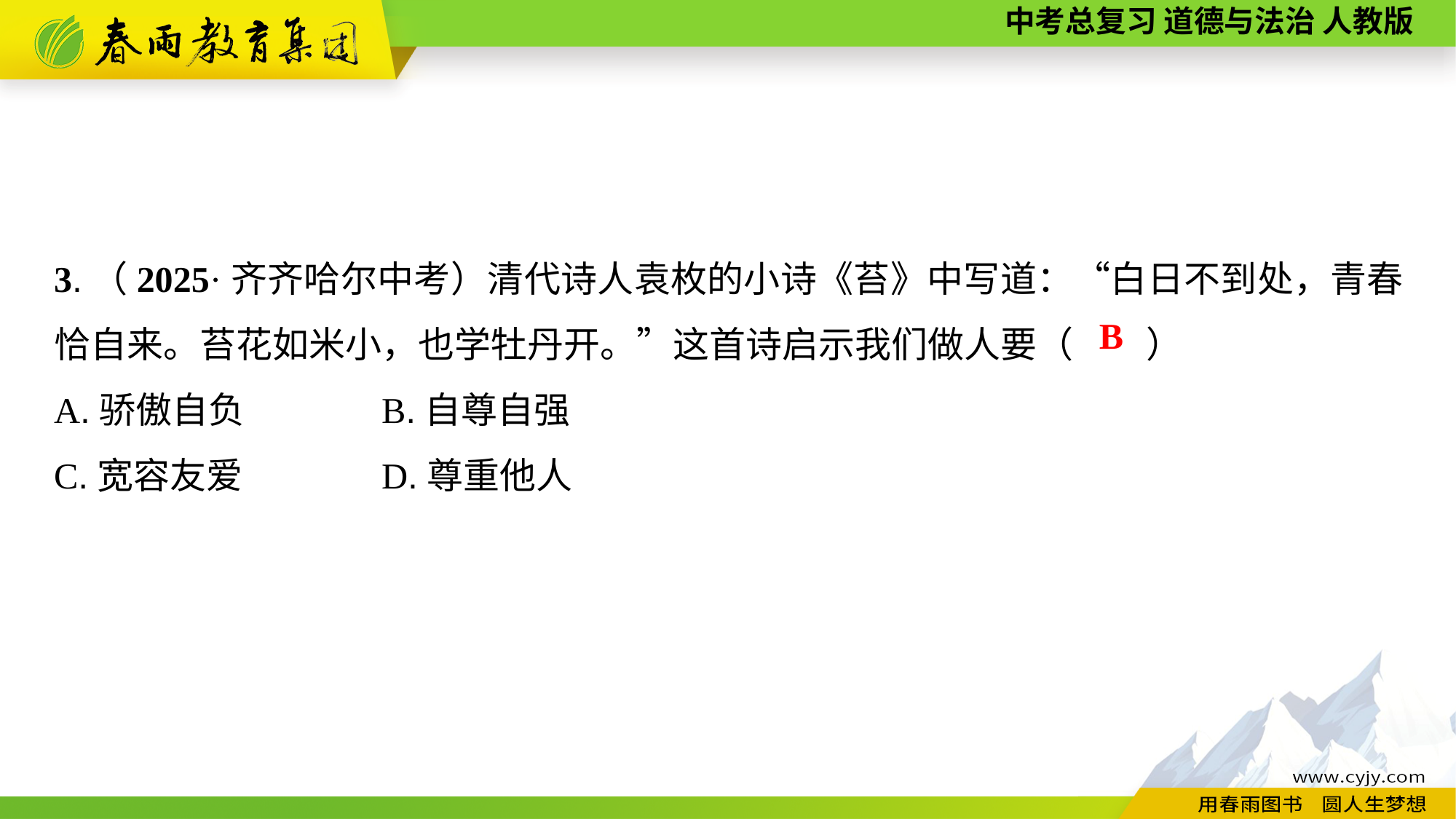

3.（2025·齐齐哈尔中考）清代诗人袁枚的小诗《苔》中写道：“白日不到处，青春恰自来。苔花如米小，也学牡丹开。”这首诗启示我们做人要（　　）
A.骄傲自负		B.自尊自强
C.宽容友爱		D.尊重他人
B